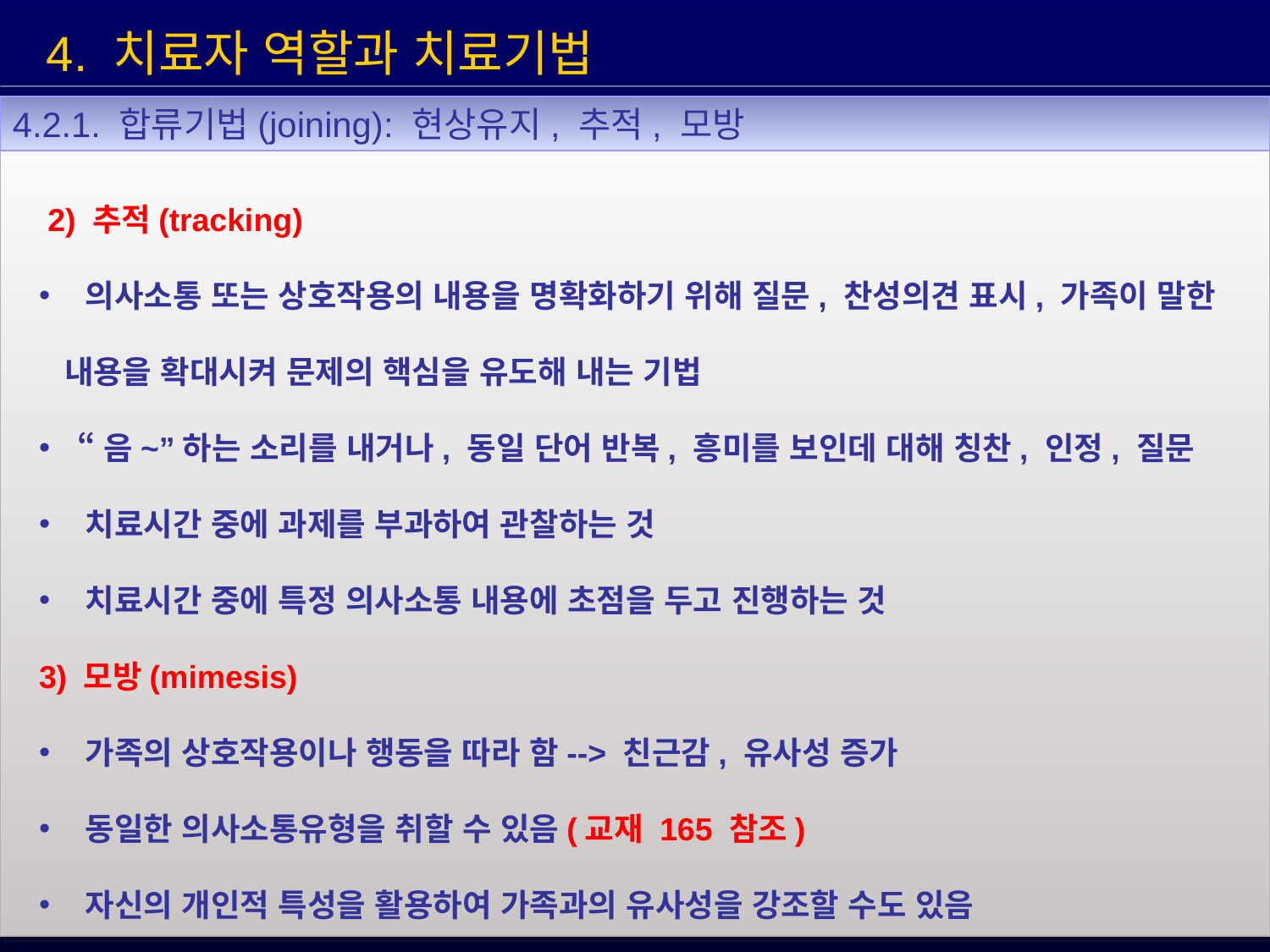

4. 치료자 역할과 치료기법

4.2.1. 합류기법(joining): 현상유지, 추적, 모방

 2) 추적(tracking)
 의사소통 또는 상호작용의 내용을 명확화하기 위해 질문, 찬성의견 표시, 가족이 말한
  내용을 확대시켜 문제의 핵심을 유도해 내는 기법
 “음~”하는 소리를 내거나, 동일 단어 반복, 흥미를 보인데 대해 칭찬, 인정, 질문
 치료시간 중에 과제를 부과하여 관찰하는 것
 치료시간 중에 특정 의사소통 내용에 초점을 두고 진행하는 것
3) 모방(mimesis)
 가족의 상호작용이나 행동을 따라 함--> 친근감, 유사성 증가
 동일한 의사소통유형을 취할 수 있음(교재 165 참조)
 자신의 개인적 특성을 활용하여 가족과의 유사성을 강조할 수도 있음